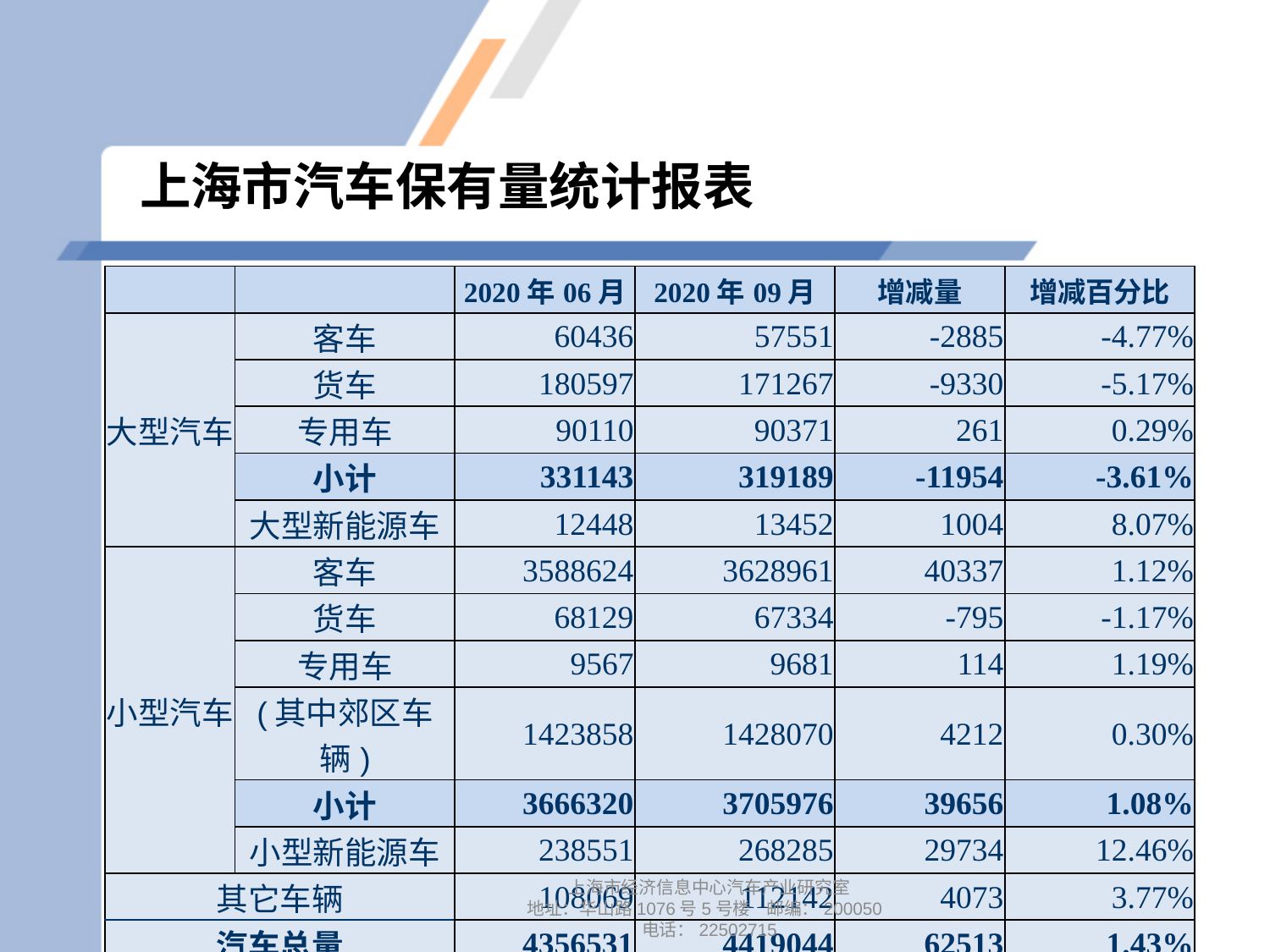

# 上海市汽车保有量统计报表
|  |  | 2020年06月 | 2020年09月 | 增减量 | 增减百分比 |
| --- | --- | --- | --- | --- | --- |
| 大型汽车 | 客车 | 60436 | 57551 | -2885 | -4.77% |
|  | 货车 | 180597 | 171267 | -9330 | -5.17% |
|  | 专用车 | 90110 | 90371 | 261 | 0.29% |
|  | 小计 | 331143 | 319189 | -11954 | -3.61% |
|  | 大型新能源车 | 12448 | 13452 | 1004 | 8.07% |
| 小型汽车 | 客车 | 3588624 | 3628961 | 40337 | 1.12% |
|  | 货车 | 68129 | 67334 | -795 | -1.17% |
|  | 专用车 | 9567 | 9681 | 114 | 1.19% |
|  | (其中郊区车辆) | 1423858 | 1428070 | 4212 | 0.30% |
|  | 小计 | 3666320 | 3705976 | 39656 | 1.08% |
|  | 小型新能源车 | 238551 | 268285 | 29734 | 12.46% |
| 其它车辆 |  | 108069 | 112142 | 4073 | 3.77% |
| 汽车总量 |  | 4356531 | 4419044 | 62513 | 1.43% |

上海市经济信息中心汽车产业研究室
地址：华山路1076号5号楼    邮编：200050
电话：22502715
8